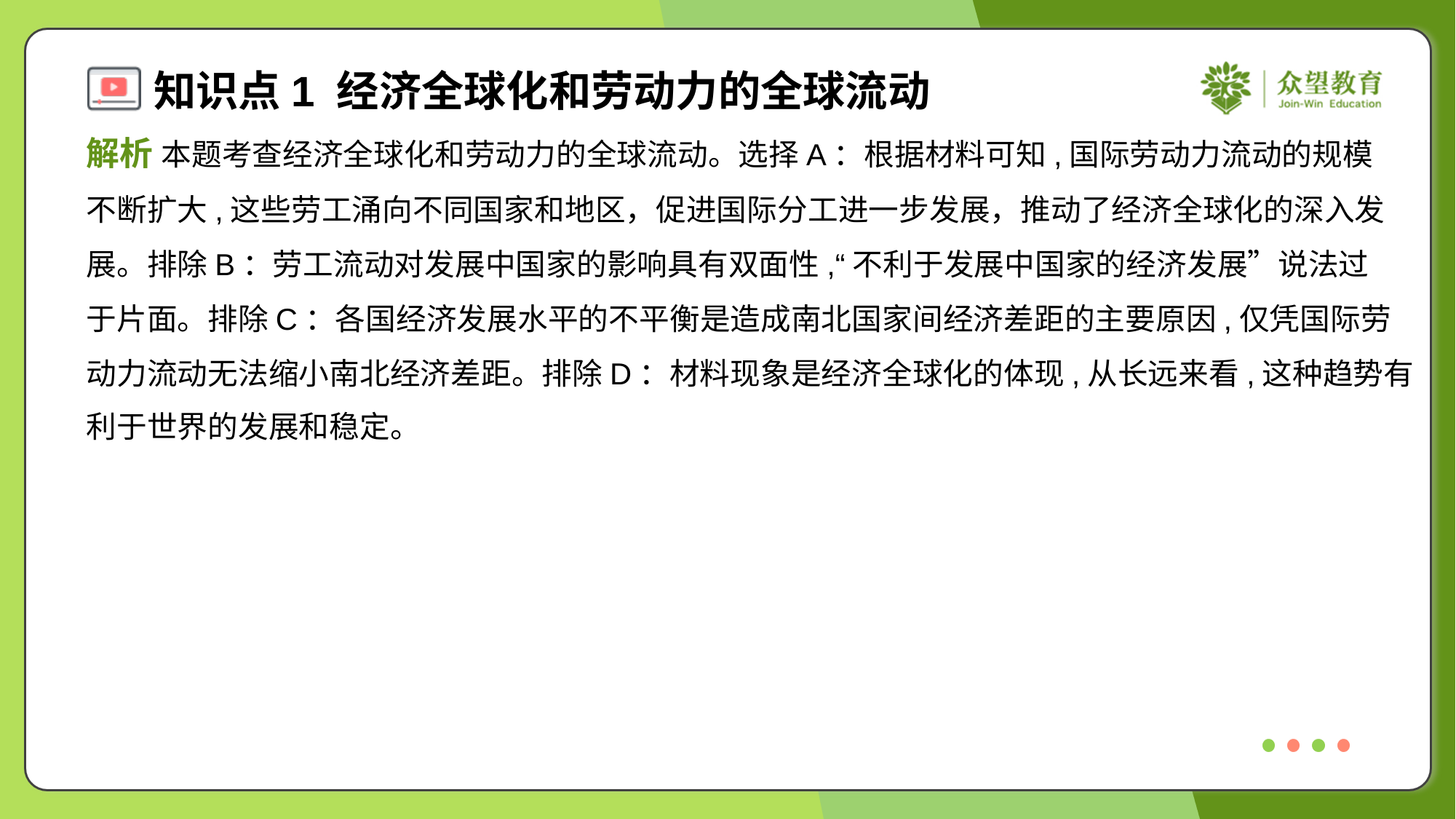

解析 本题考查经济全球化和劳动力的全球流动。选择A：根据材料可知,国际劳动力流动的规模
不断扩大,这些劳工涌向不同国家和地区，促进国际分工进一步发展，推动了经济全球化的深入发
展。排除B：劳工流动对发展中国家的影响具有双面性,“不利于发展中国家的经济发展”说法过
于片面。排除C：各国经济发展水平的不平衡是造成南北国家间经济差距的主要原因,仅凭国际劳
动力流动无法缩小南北经济差距。排除D：材料现象是经济全球化的体现,从长远来看,这种趋势有
利于世界的发展和稳定。